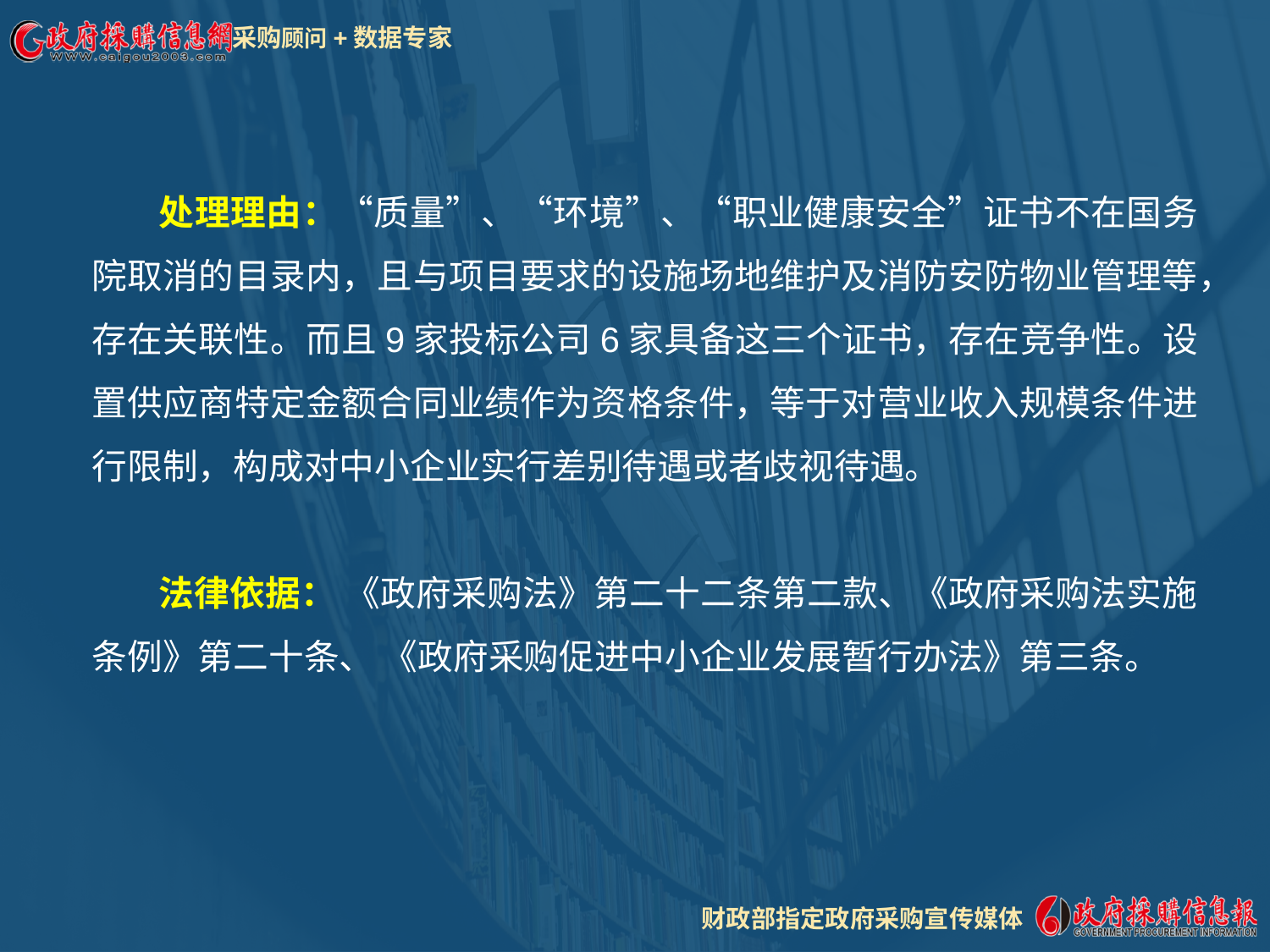

处理理由：“质量”、“环境”、“职业健康安全”证书不在国务院取消的目录内，且与项目要求的设施场地维护及消防安防物业管理等，存在关联性。而且9家投标公司6家具备这三个证书，存在竞争性。设置供应商特定金额合同业绩作为资格条件，等于对营业收入规模条件进行限制，构成对中小企业实行差别待遇或者歧视待遇。

       法律依据： 《政府采购法》第二十二条第二款、《政府采购法实施条例》第二十条、 《政府采购促进中小企业发展暂行办法》第三条。